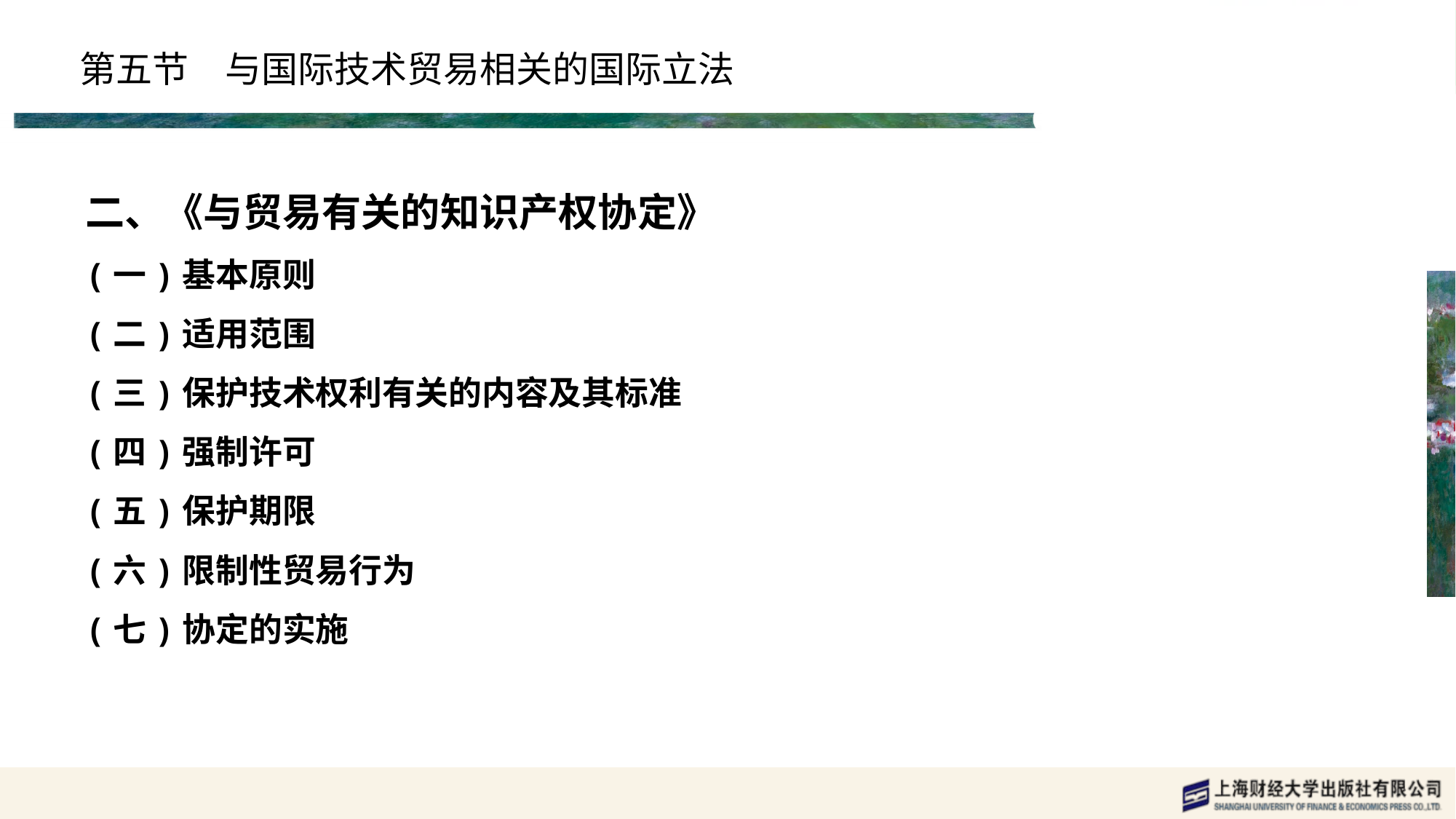

# 第五节　与国际技术贸易相关的国际立法
二、《与贸易有关的知识产权协定》
(一)基本原则
(二)适用范围
(三)保护技术权利有关的内容及其标准
(四)强制许可
(五)保护期限
(六)限制性贸易行为
(七)协定的实施